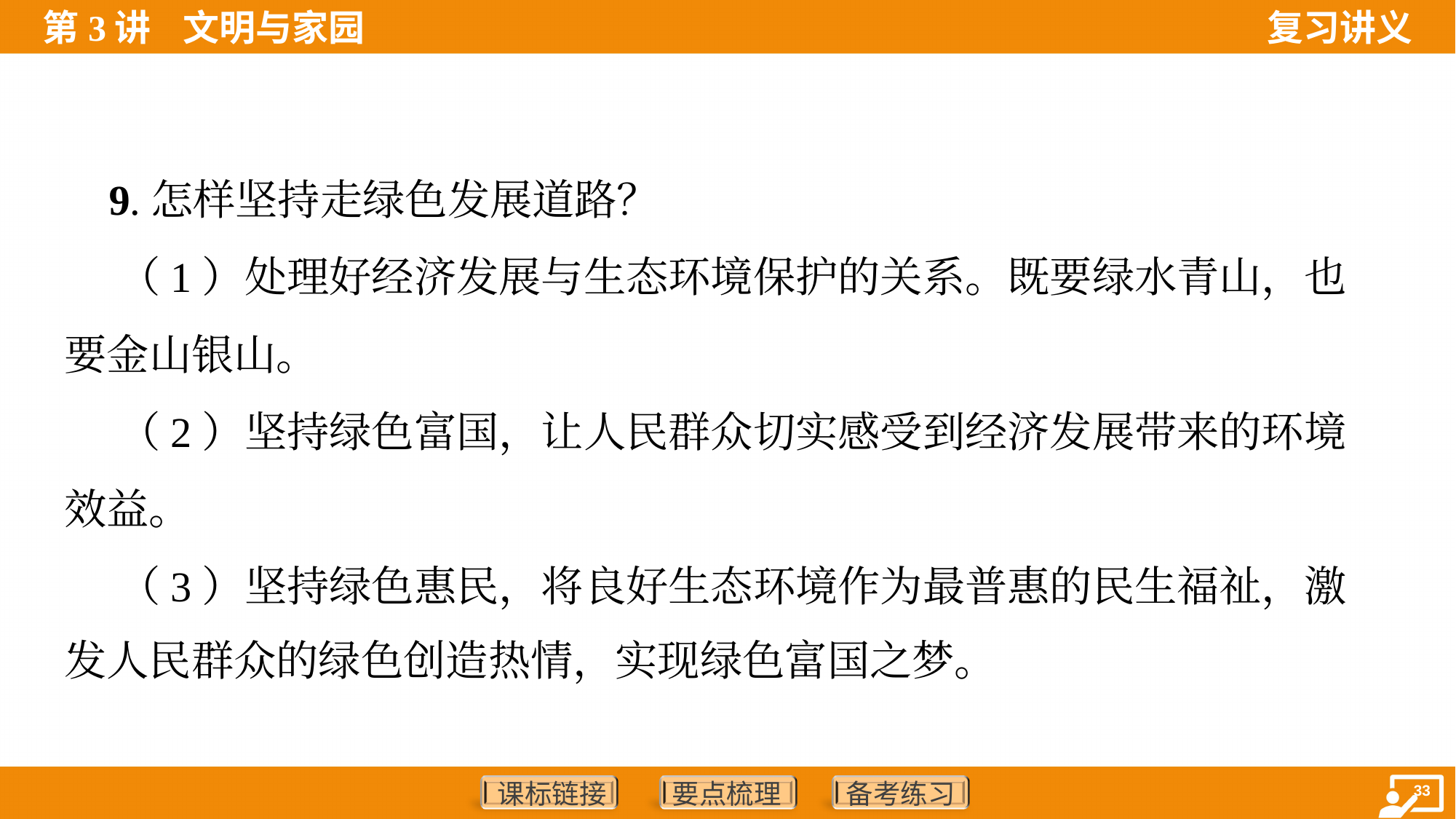

9.怎样坚持走绿色发展道路？
    （1）处理好经济发展与生态环境保护的关系。既要绿水青山，也
要金山银山。
    （2）坚持绿色富国，让人民群众切实感受到经济发展带来的环境
效益。
    （3）坚持绿色惠民，将良好生态环境作为最普惠的民生福祉，激
发人民群众的绿色创造热情，实现绿色富国之梦。